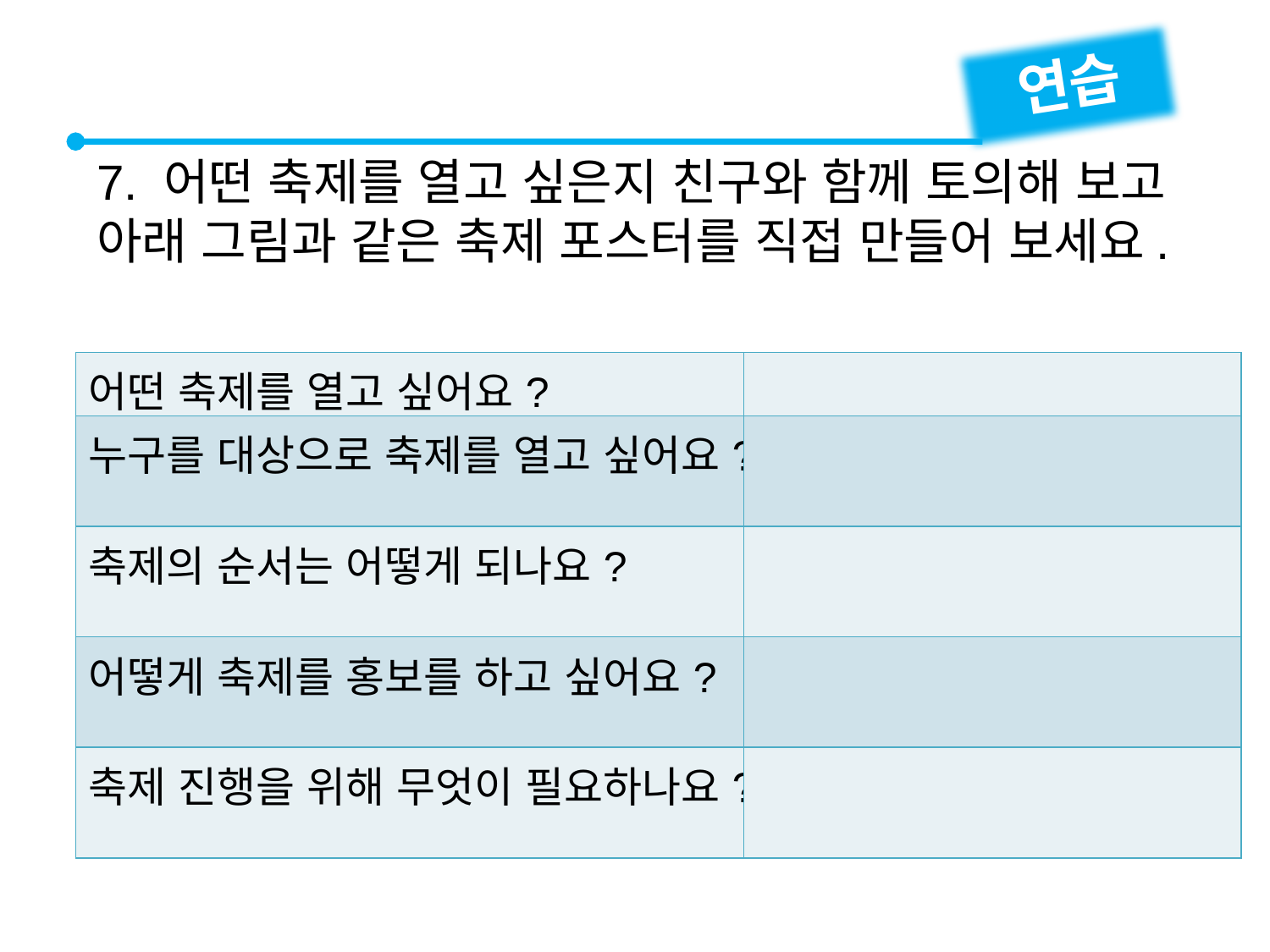

연습
7. 어떤 축제를 열고 싶은지 친구와 함께 토의해 보고 아래 그림과 같은 축제 포스터를 직접 만들어 보세요.

| 어떤 축제를 열고 싶어요? |  |
| --- | --- |
| 누구를 대상으로 축제를 열고 싶어요? |  |
| 축제의 순서는 어떻게 되나요? |  |
| 어떻게 축제를 홍보를 하고 싶어요? |  |
| 축제 진행을 위해 무엇이 필요하나요? |  |